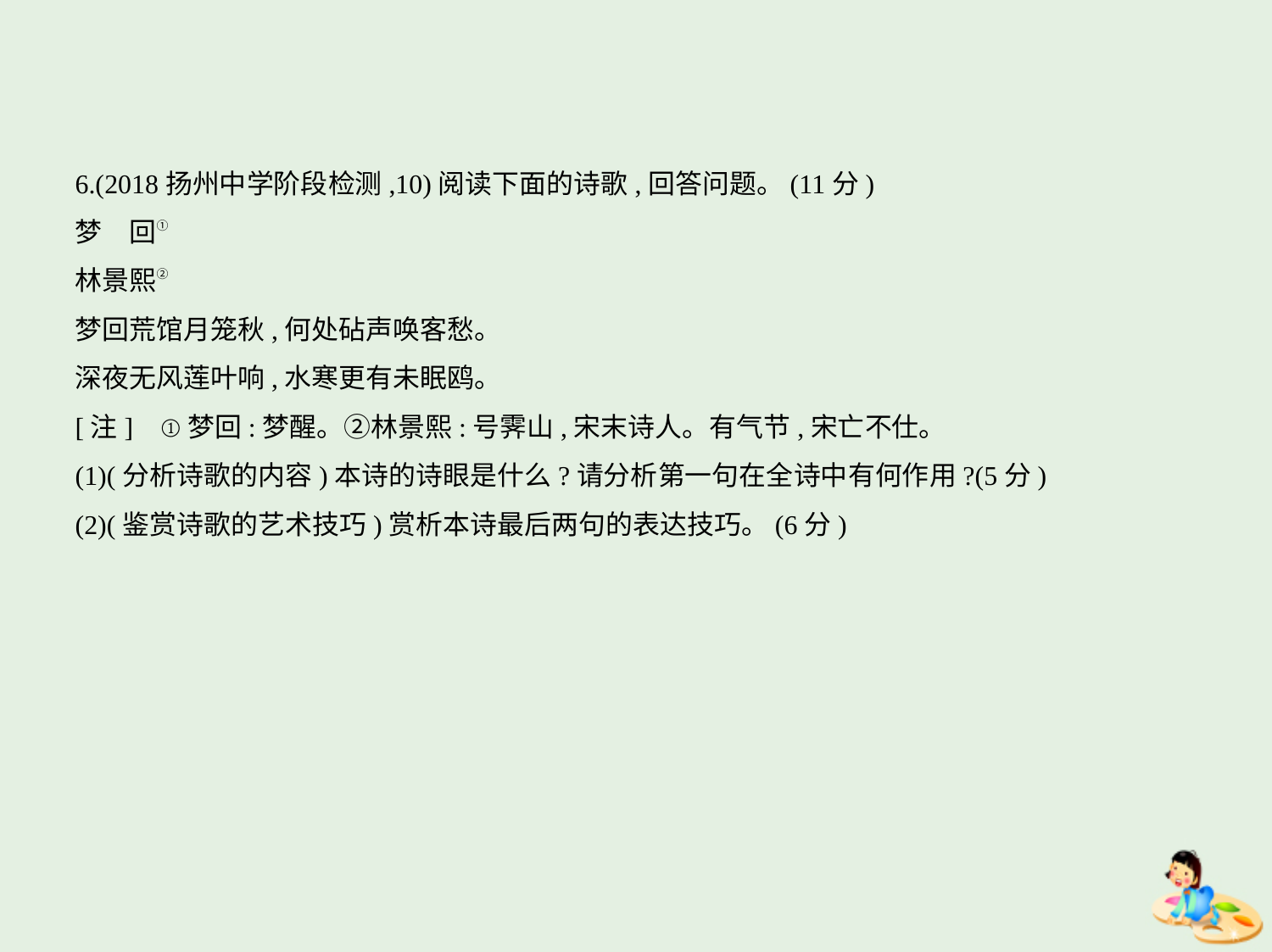

6.(2018扬州中学阶段检测,10)阅读下面的诗歌,回答问题。(11分)
梦　回①
林景熙②
梦回荒馆月笼秋,何处砧声唤客愁。
深夜无风莲叶响,水寒更有未眠鸥。
[注]    ①梦回:梦醒。②林景熙:号霁山,宋末诗人。有气节,宋亡不仕。
(1)(分析诗歌的内容)本诗的诗眼是什么?请分析第一句在全诗中有何作用?(5分)
(2)(鉴赏诗歌的艺术技巧)赏析本诗最后两句的表达技巧。(6分)